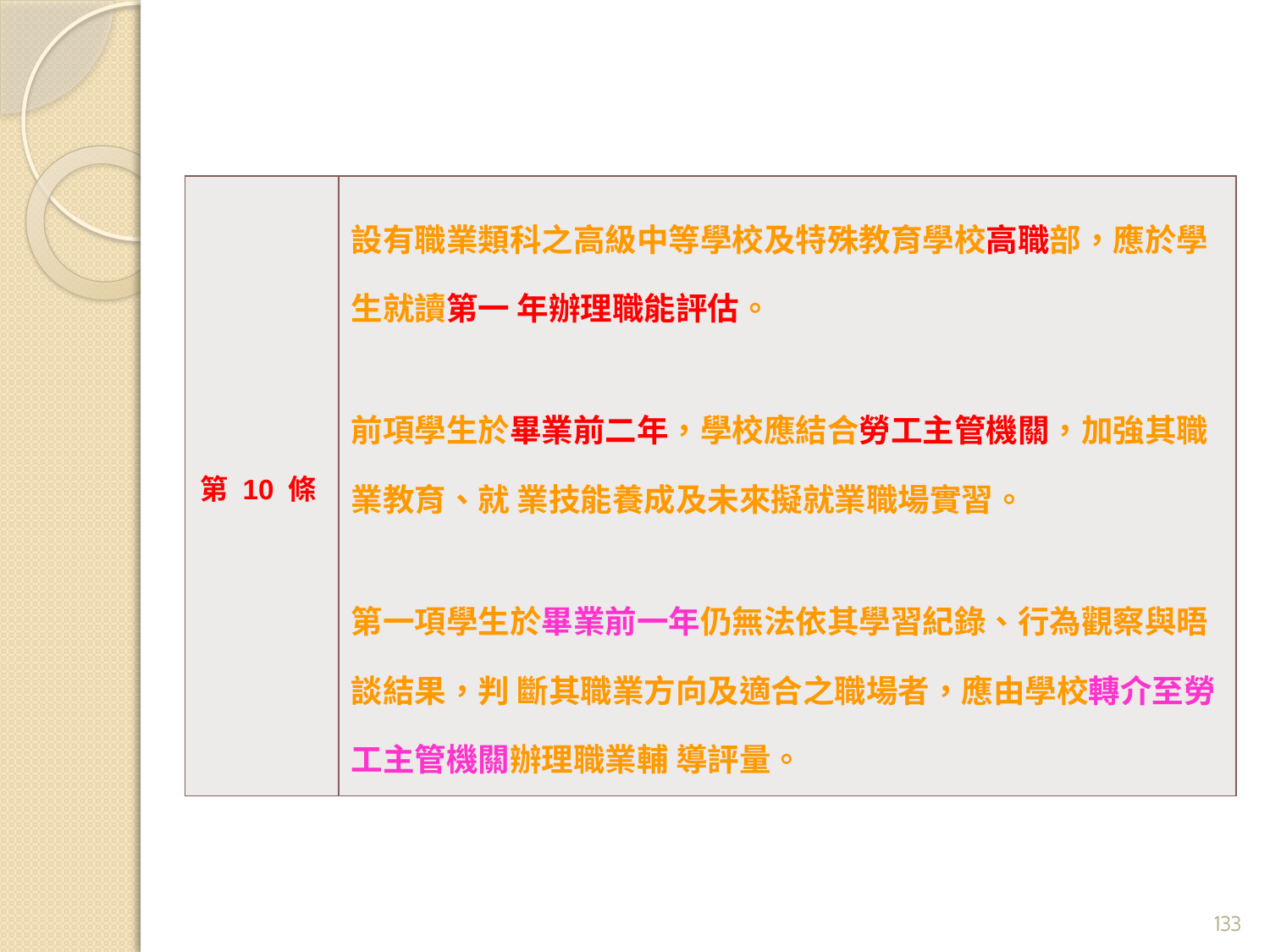

| 第 10 條 | 設有職業類科之高級中等學校及特殊教育學校高職部，應於學生就讀第一 年辦理職能評估。 前項學生於畢業前二年，學校應結合勞工主管機關，加強其職業教育、就 業技能養成及未來擬就業職場實習。 第一項學生於畢業前一年仍無法依其學習紀錄、行為觀察與晤談結果，判 斷其職業方向及適合之職場者，應由學校轉介至勞工主管機關辦理職業輔 導評量。 |
| --- | --- |
133